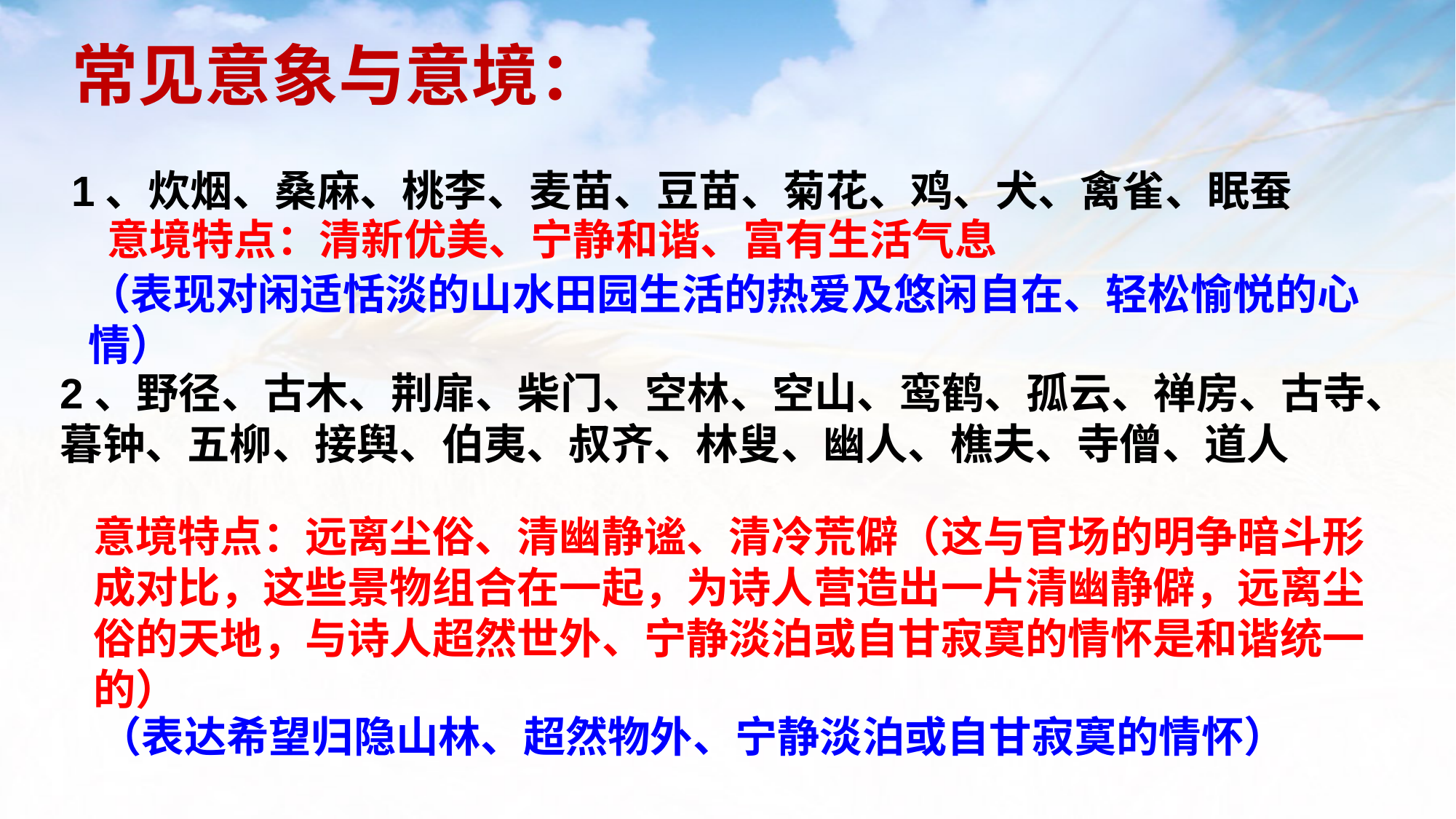

常见意象与意境：

1、炊烟、桑麻、桃李、麦苗、豆苗、菊花、鸡、犬、禽雀、眠蚕
意境特点：清新优美、宁静和谐、富有生活气息
（表现对闲适恬淡的山水田园生活的热爱及悠闲自在、轻松愉悦的心情）
2、野径、古木、荆扉、柴门、空林、空山、鸾鹤、孤云、禅房、古寺、暮钟、五柳、接舆、伯夷、叔齐、林叟、幽人、樵夫、寺僧、道人
意境特点：远离尘俗、清幽静谧、清冷荒僻（这与官场的明争暗斗形成对比，这些景物组合在一起，为诗人营造出一片清幽静僻，远离尘俗的天地，与诗人超然世外、宁静淡泊或自甘寂寞的情怀是和谐统一的）
（表达希望归隐山林、超然物外、宁静淡泊或自甘寂寞的情怀）